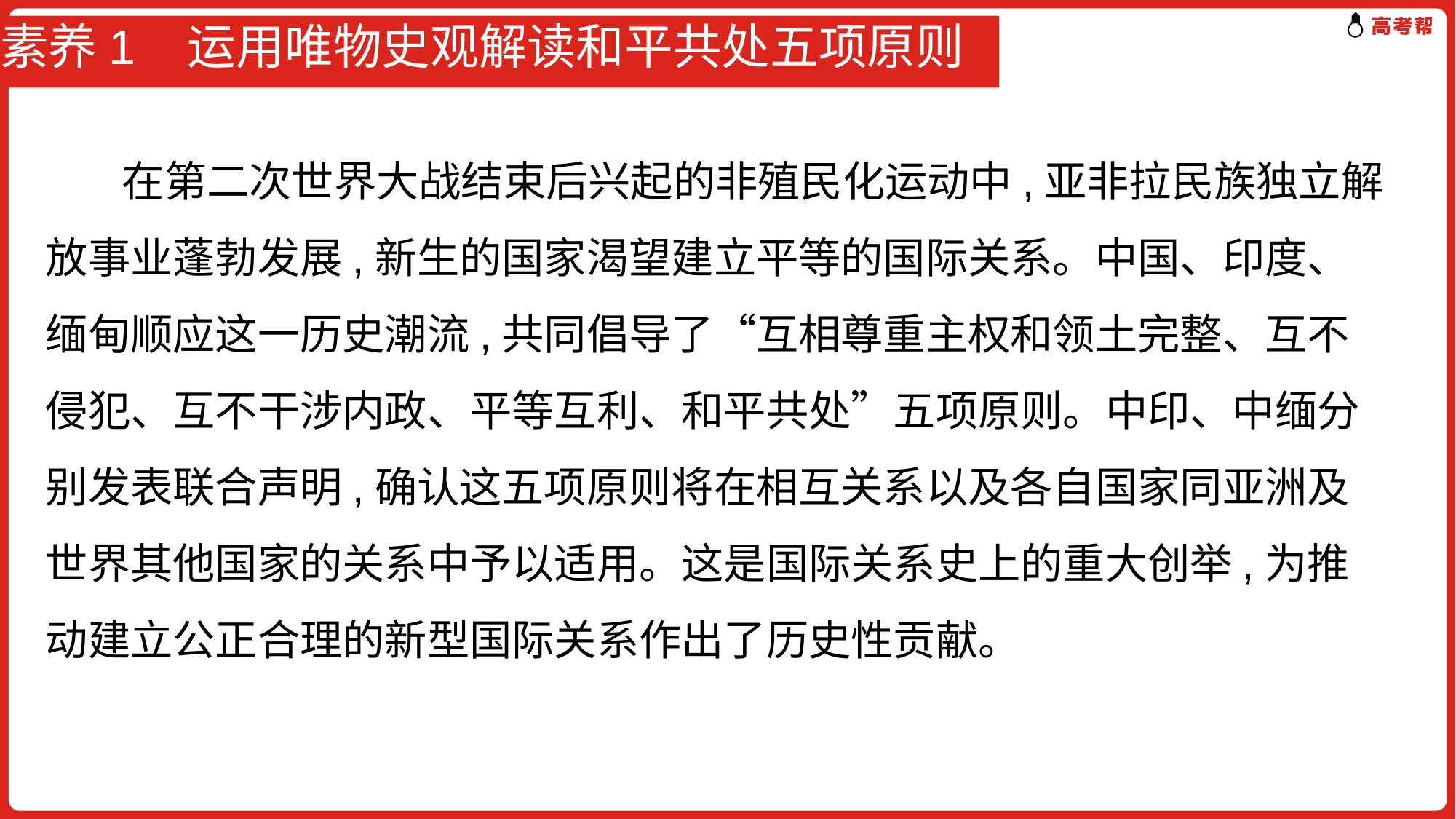

# 素养1   运用唯物史观解读和平共处五项原则
       在第二次世界大战结束后兴起的非殖民化运动中,亚非拉民族独立解放事业蓬勃发展,新生的国家渴望建立平等的国际关系。中国、印度、缅甸顺应这一历史潮流,共同倡导了“互相尊重主权和领土完整、互不侵犯、互不干涉内政、平等互利、和平共处”五项原则。中印、中缅分别发表联合声明,确认这五项原则将在相互关系以及各自国家同亚洲及世界其他国家的关系中予以适用。这是国际关系史上的重大创举,为推动建立公正合理的新型国际关系作出了历史性贡献。